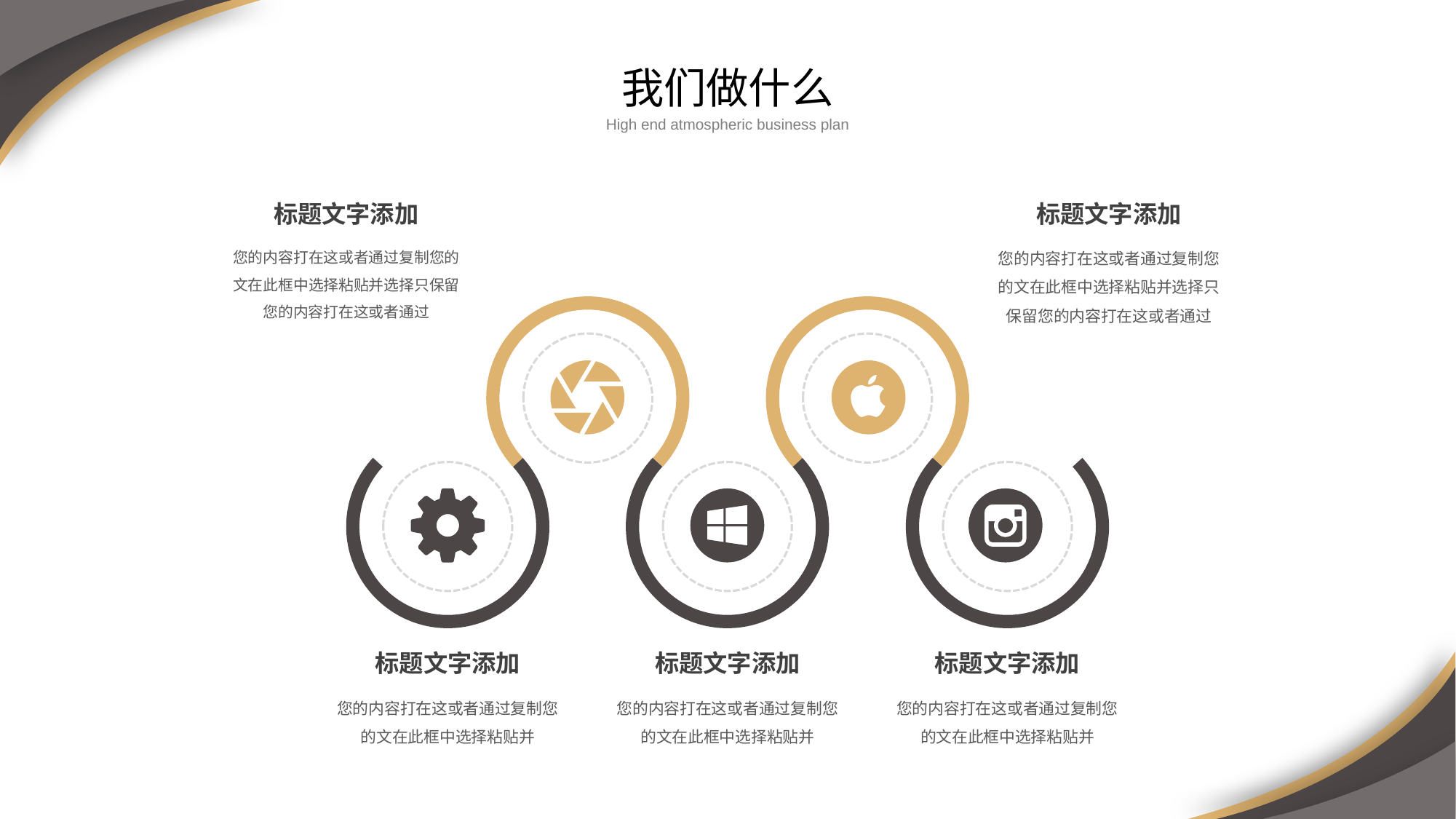

我们做什么
High end atmospheric business plan
标题文字添加
您的内容打在这或者通过复制您的文在此框中选择粘贴并选择只保留您的内容打在这或者通过
标题文字添加
您的内容打在这或者通过复制您的文在此框中选择粘贴并选择只保留您的内容打在这或者通过

标题文字添加
您的内容打在这或者通过复制您的文在此框中选择粘贴并
标题文字添加
您的内容打在这或者通过复制您的文在此框中选择粘贴并
标题文字添加
您的内容打在这或者通过复制您的文在此框中选择粘贴并